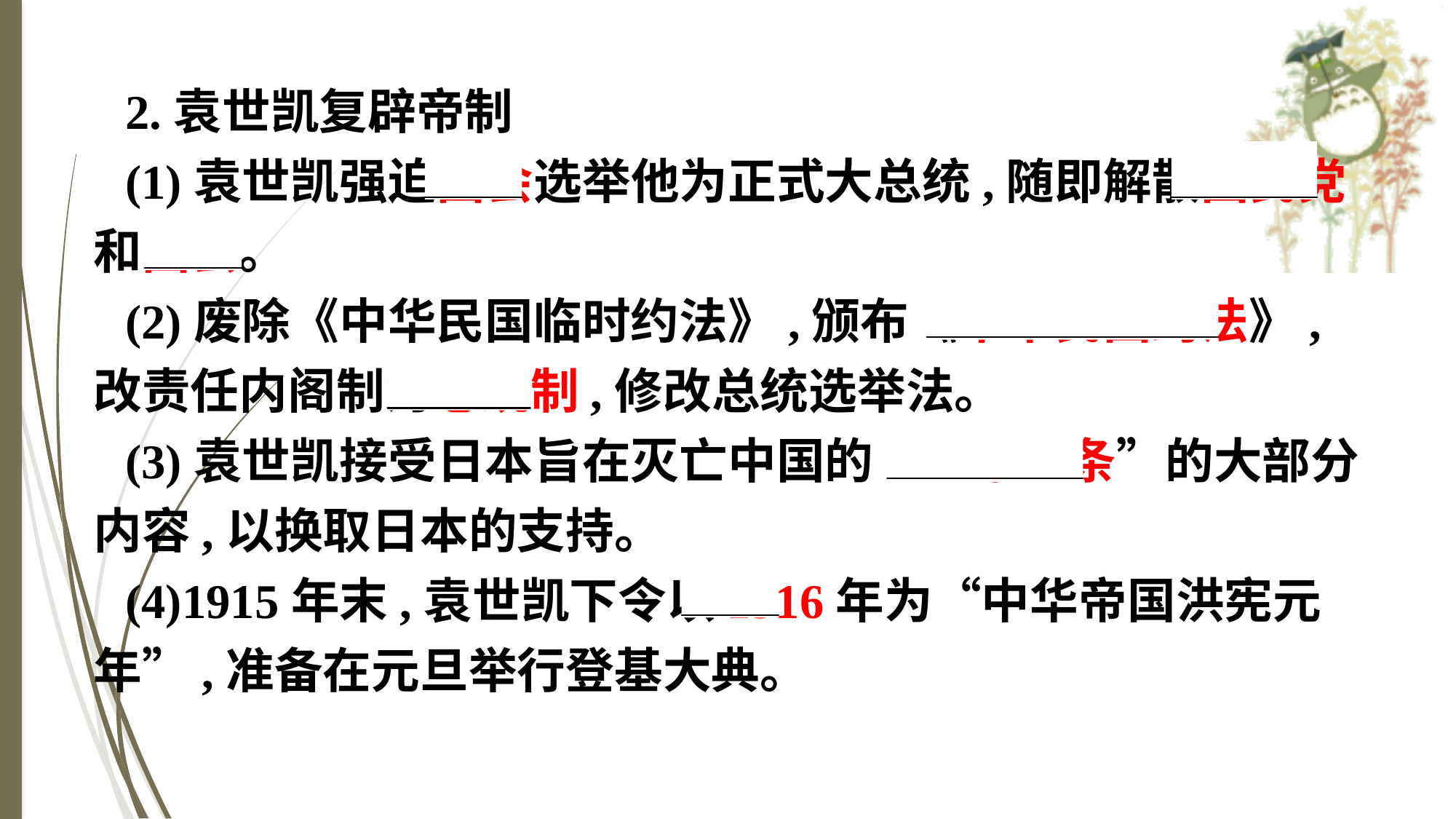

2.袁世凯复辟帝制
(1)袁世凯强迫国会选举他为正式大总统,随即解散国民党和国会。
(2)废除《中华民国临时约法》,颁布《中华民国约法》,改责任内阁制为总统制,修改总统选举法。
(3)袁世凯接受日本旨在灭亡中国的“二十一条”的大部分内容,以换取日本的支持。
(4)1915年末,袁世凯下令以1916年为“中华帝国洪宪元年”,准备在元旦举行登基大典。